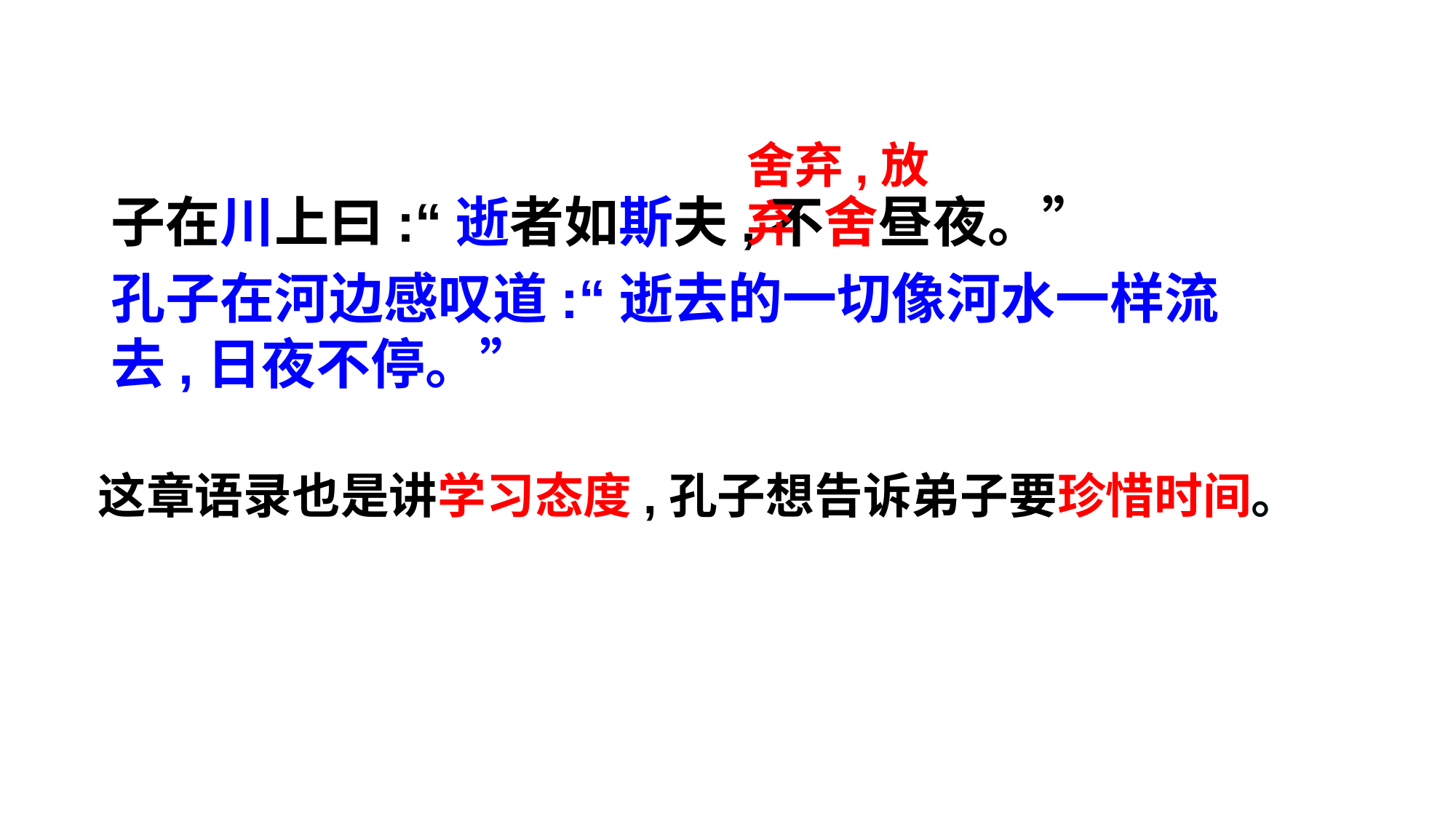

舍弃,放弃
子在川上曰:“逝者如斯夫,不舍昼夜。”
孔子在河边感叹道:“逝去的一切像河水一样流去,日夜不停。”
这章语录也是讲学习态度,孔子想告诉弟子要珍惜时间。